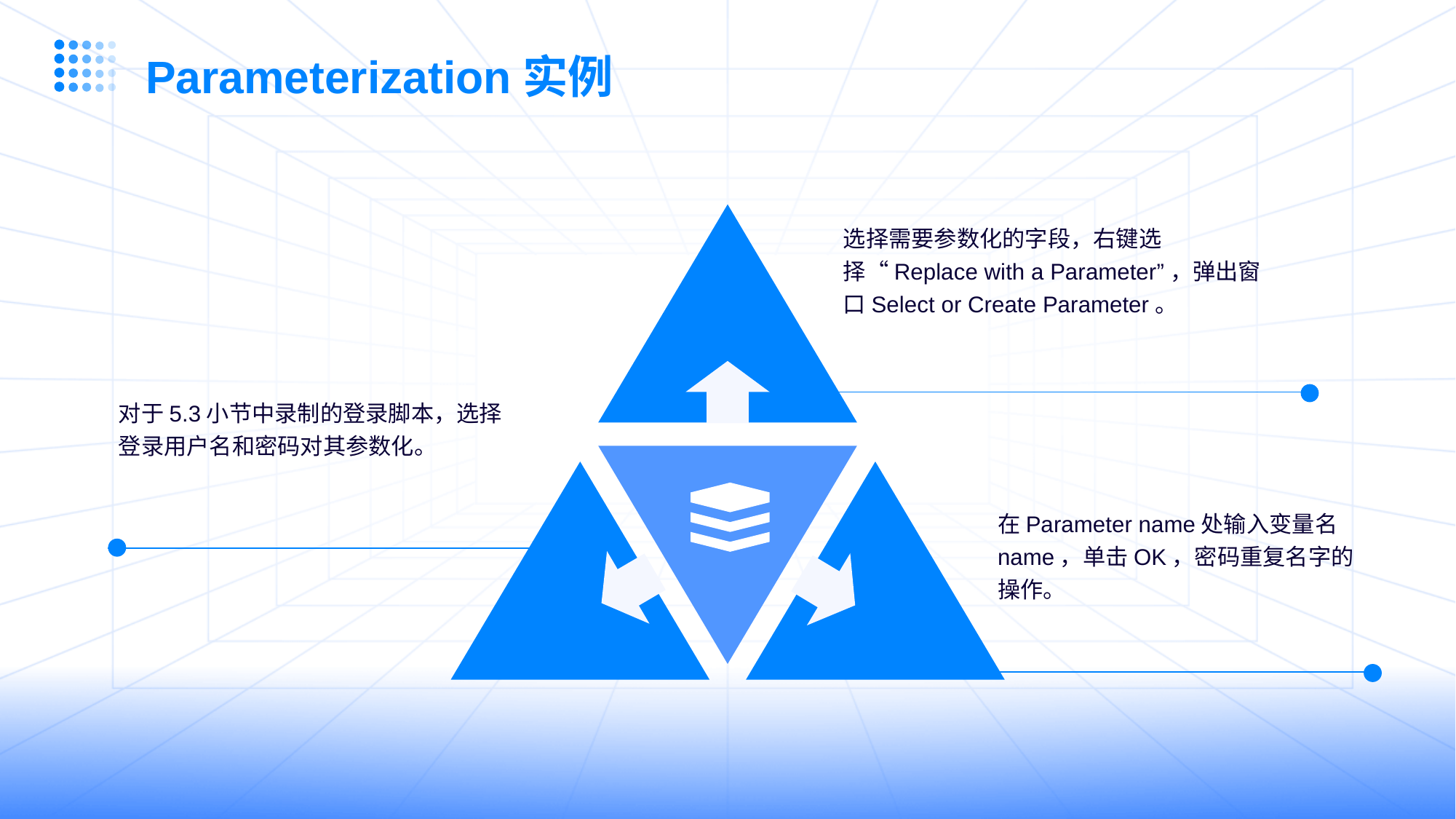

Parameterization实例

选择需要参数化的字段，右键选择“Replace with a Parameter”，弹出窗口Select or Create Parameter。

对于5.3小节中录制的登录脚本，选择登录用户名和密码对其参数化。

在Parameter name处输入变量名name，单击OK，密码重复名字的操作。